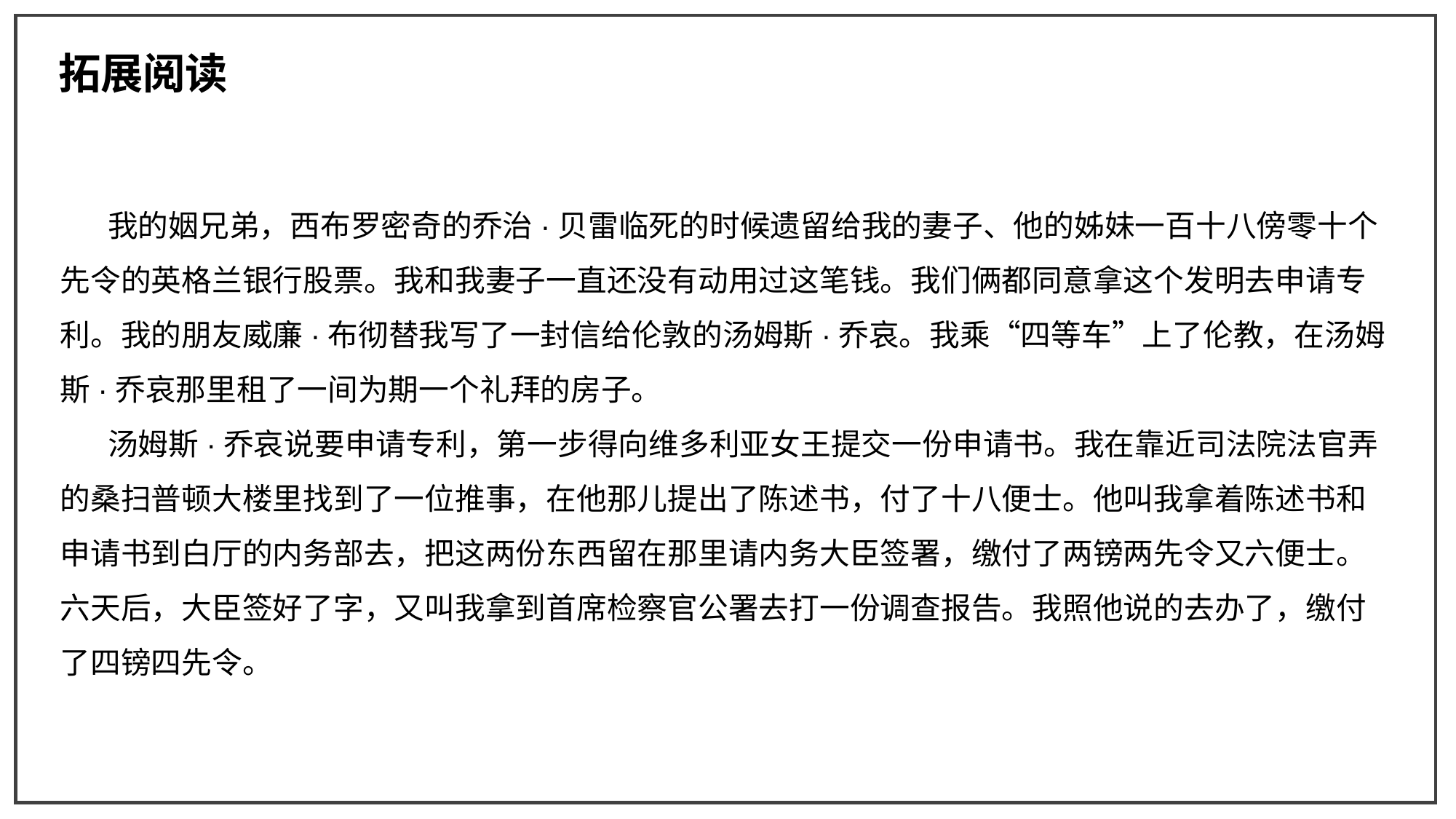

拓展阅读
      我的姻兄弟，西布罗密奇的乔治·贝雷临死的时候遗留给我的妻子、他的姊妹一百十八傍零十个先令的英格兰银行股票。我和我妻子一直还没有动用过这笔钱。我们俩都同意拿这个发明去申请专利。我的朋友威廉·布彻替我写了一封信给伦敦的汤姆斯·乔哀。我乘“四等车”上了伦教，在汤姆斯·乔哀那里租了一间为期一个礼拜的房子。
      汤姆斯·乔哀说要申请专利，第一步得向维多利亚女王提交一份申请书。我在靠近司法院法官弄的桑扫普顿大楼里找到了一位推事，在他那儿提出了陈述书，付了十八便士。他叫我拿着陈述书和申请书到白厅的内务部去，把这两份东西留在那里请内务大臣签署，缴付了两镑两先令又六便士。六天后，大臣签好了字，又叫我拿到首席检察官公署去打一份调查报告。我照他说的去办了，缴付了四镑四先令。